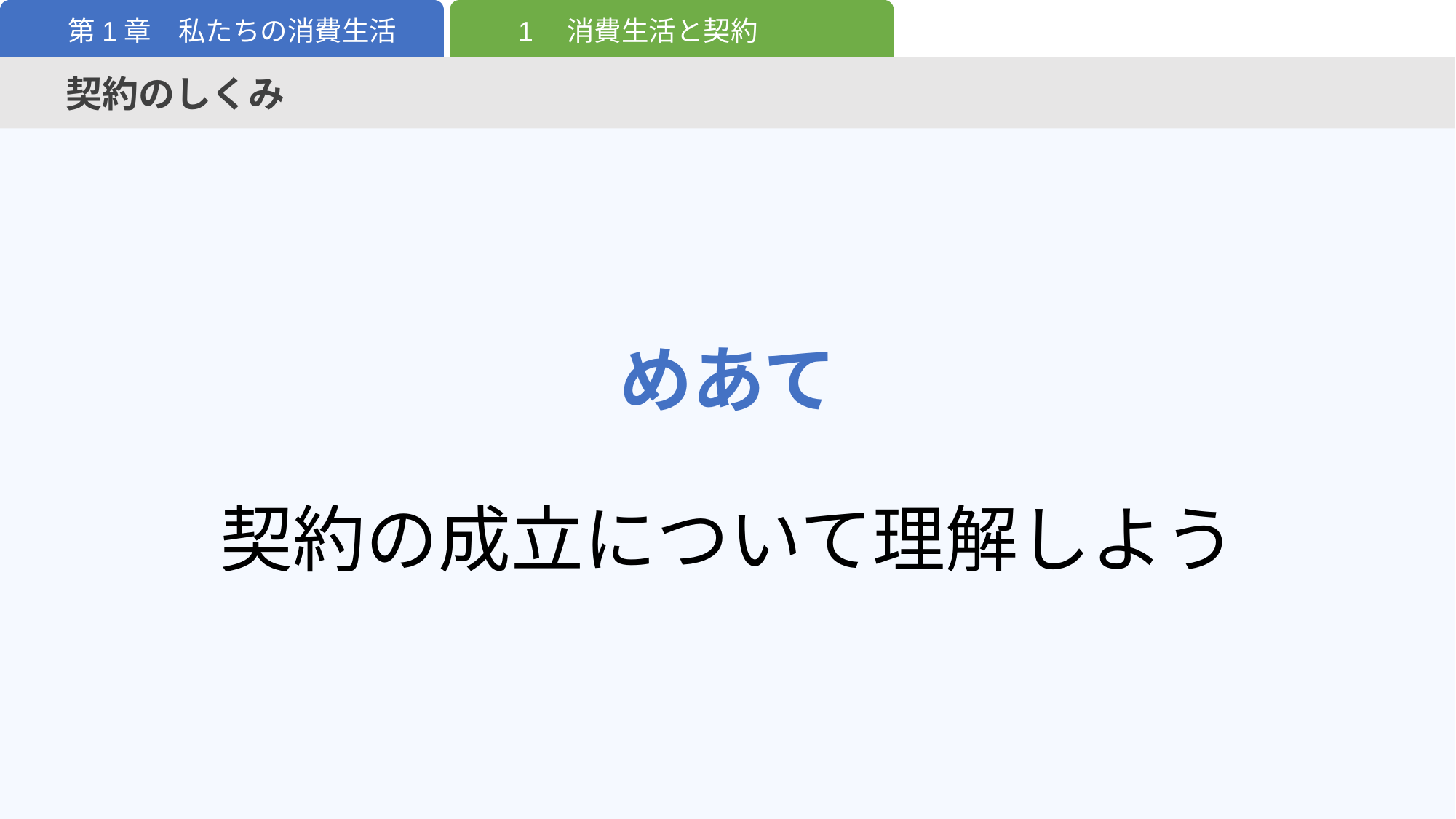

1　消費生活と契約
第1章　私たちの消費生活
契約のしくみ
めあて
契約の成立について理解しよう